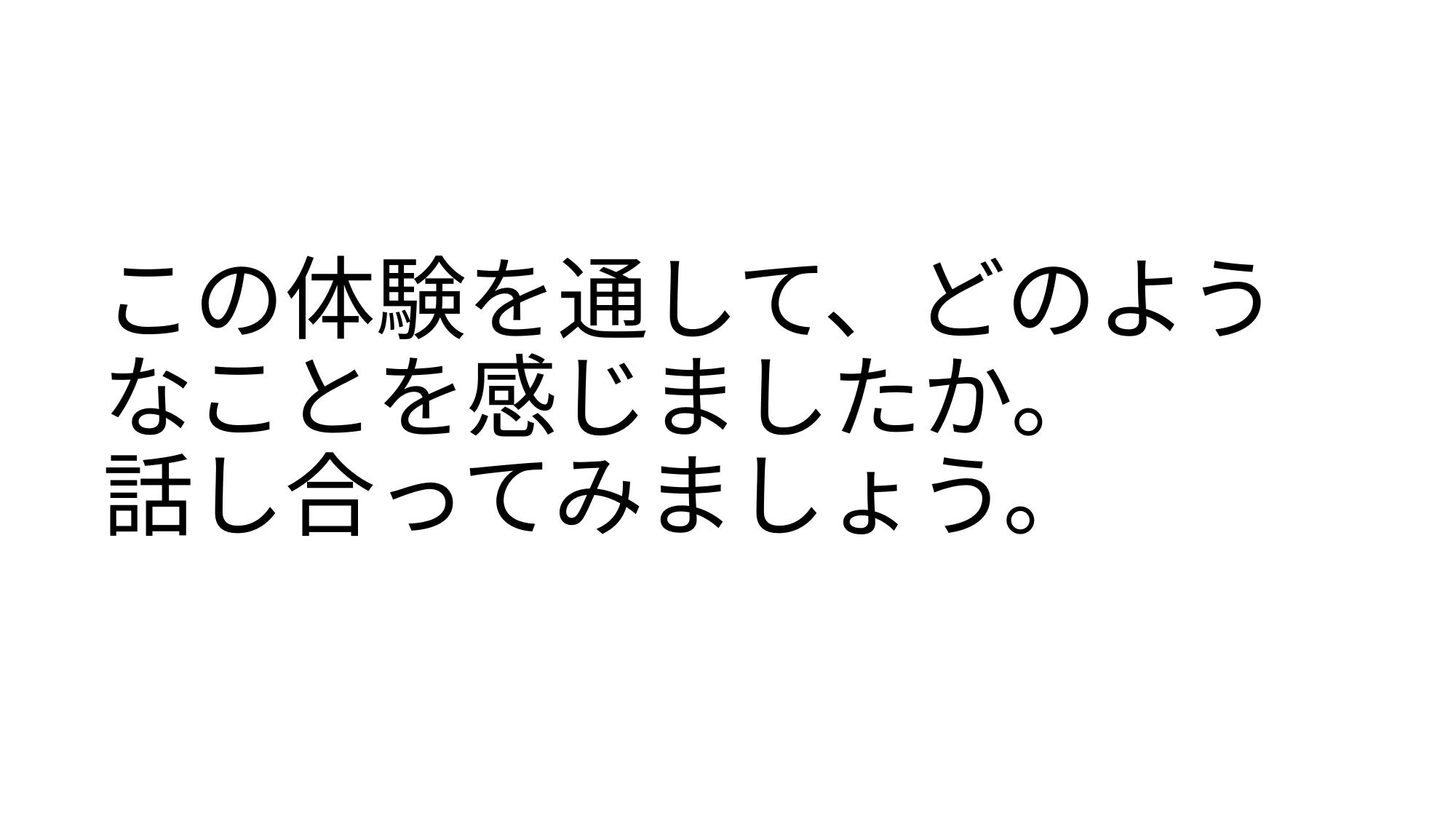

この体験を通して、どのようなことを感じましたか。
話し合ってみましょう。